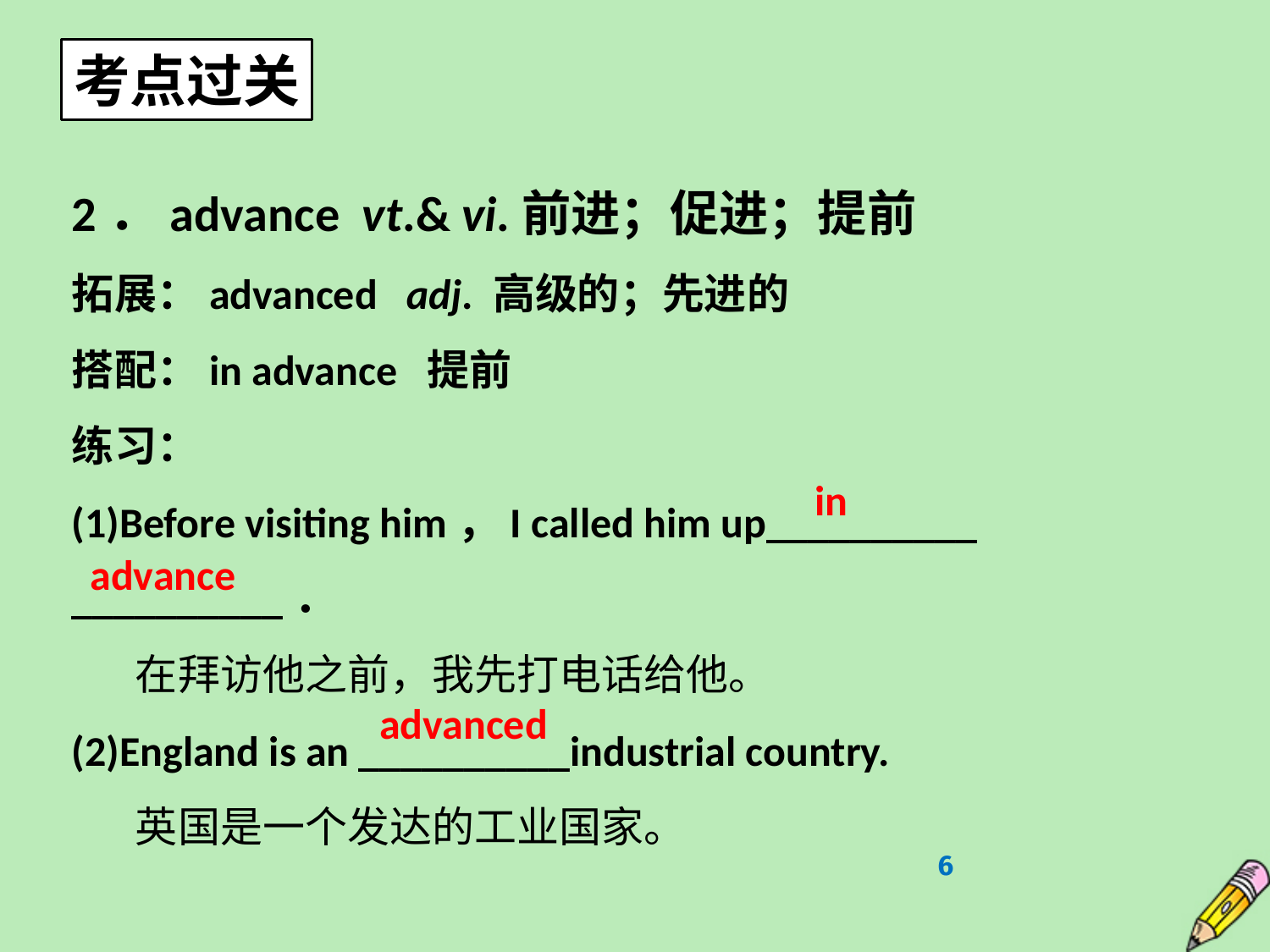

考点过关
2．advance  vt.& vi.前进；促进；提前
拓展：advanced   adj. 高级的；先进的
搭配：in advance  提前
练习：
(1)Before visiting him，I called him up__________ __________．
在拜访他之前，我先打电话给他。
(2)England is an __________industrial country.
英国是一个发达的工业国家。
in
advance
advanced
6